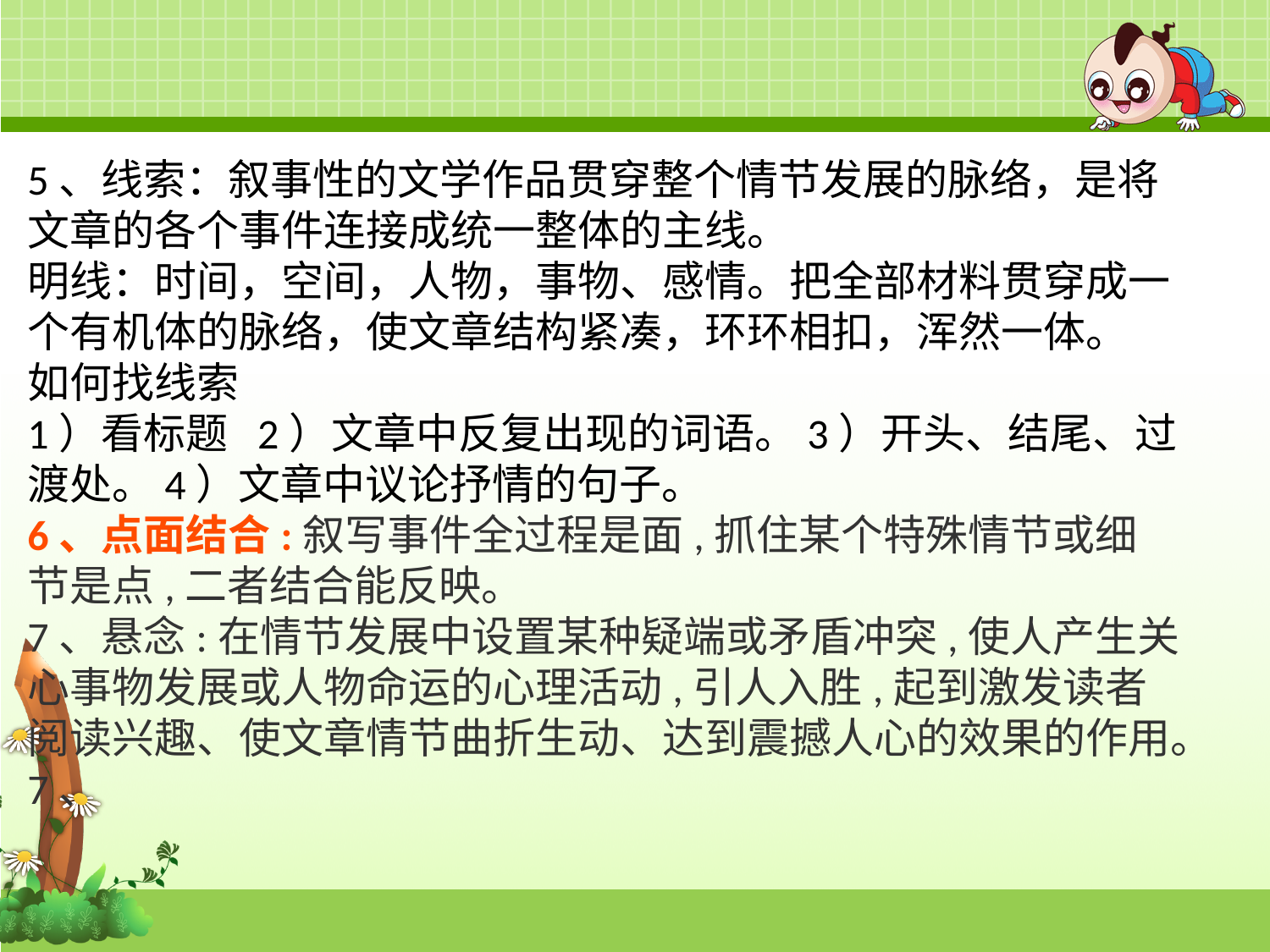

5、线索：叙事性的文学作品贯穿整个情节发展的脉络，是将文章的各个事件连接成统一整体的主线。
明线：时间，空间，人物，事物、感情。把全部材料贯穿成一个有机体的脉络，使文章结构紧凑，环环相扣，浑然一体。
如何找线索
1）看标题  2）文章中反复出现的词语。3）开头、结尾、过渡处。4）文章中议论抒情的句子。
6、点面结合:叙写事件全过程是面,抓住某个特殊情节或细节是点,二者结合能反映。
7、悬念:在情节发展中设置某种疑端或矛盾冲突,使人产生关心事物发展或人物命运的心理活动,引人入胜,起到激发读者阅读兴趣、使文章情节曲折生动、达到震撼人心的效果的作用。
7、